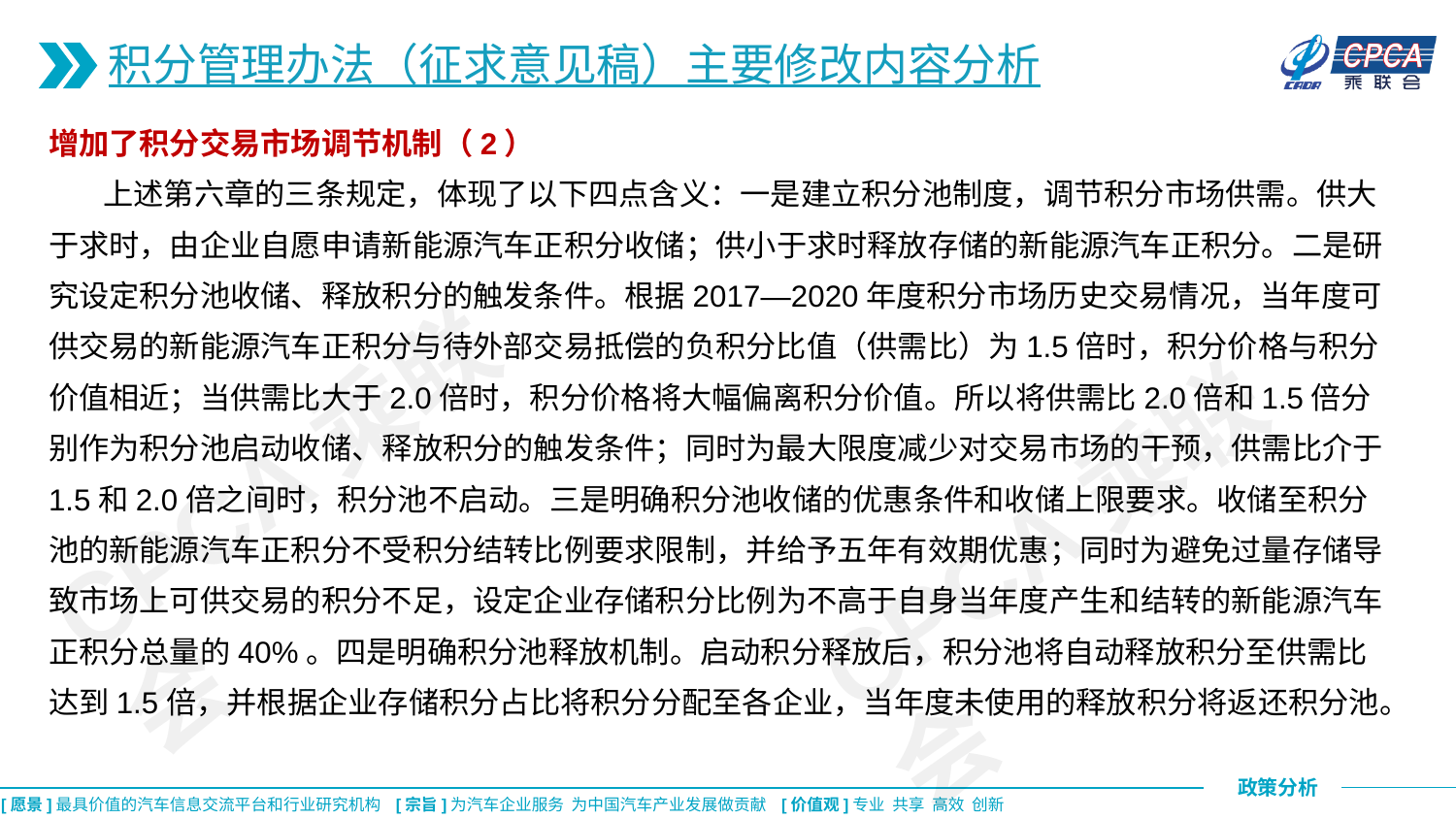

积分管理办法（征求意见稿）主要修改内容分析
增加了积分交易市场调节机制（2）
       上述第六章的三条规定，体现了以下四点含义：一是建立积分池制度，调节积分市场供需。供大于求时，由企业自愿申请新能源汽车正积分收储；供小于求时释放存储的新能源汽车正积分。二是研究设定积分池收储、释放积分的触发条件。根据2017—2020年度积分市场历史交易情况，当年度可供交易的新能源汽车正积分与待外部交易抵偿的负积分比值（供需比）为1.5倍时，积分价格与积分价值相近；当供需比大于2.0倍时，积分价格将大幅偏离积分价值。所以将供需比2.0倍和1.5倍分别作为积分池启动收储、释放积分的触发条件；同时为最大限度减少对交易市场的干预，供需比介于1.5和2.0倍之间时，积分池不启动。三是明确积分池收储的优惠条件和收储上限要求。收储至积分池的新能源汽车正积分不受积分结转比例要求限制，并给予五年有效期优惠；同时为避免过量存储导致市场上可供交易的积分不足，设定企业存储积分比例为不高于自身当年度产生和结转的新能源汽车正积分总量的40%。四是明确积分池释放机制。启动积分释放后，积分池将自动释放积分至供需比达到1.5倍，并根据企业存储积分占比将积分分配至各企业，当年度未使用的释放积分将返还积分池。
CPCA乘联会
CPCA乘联会